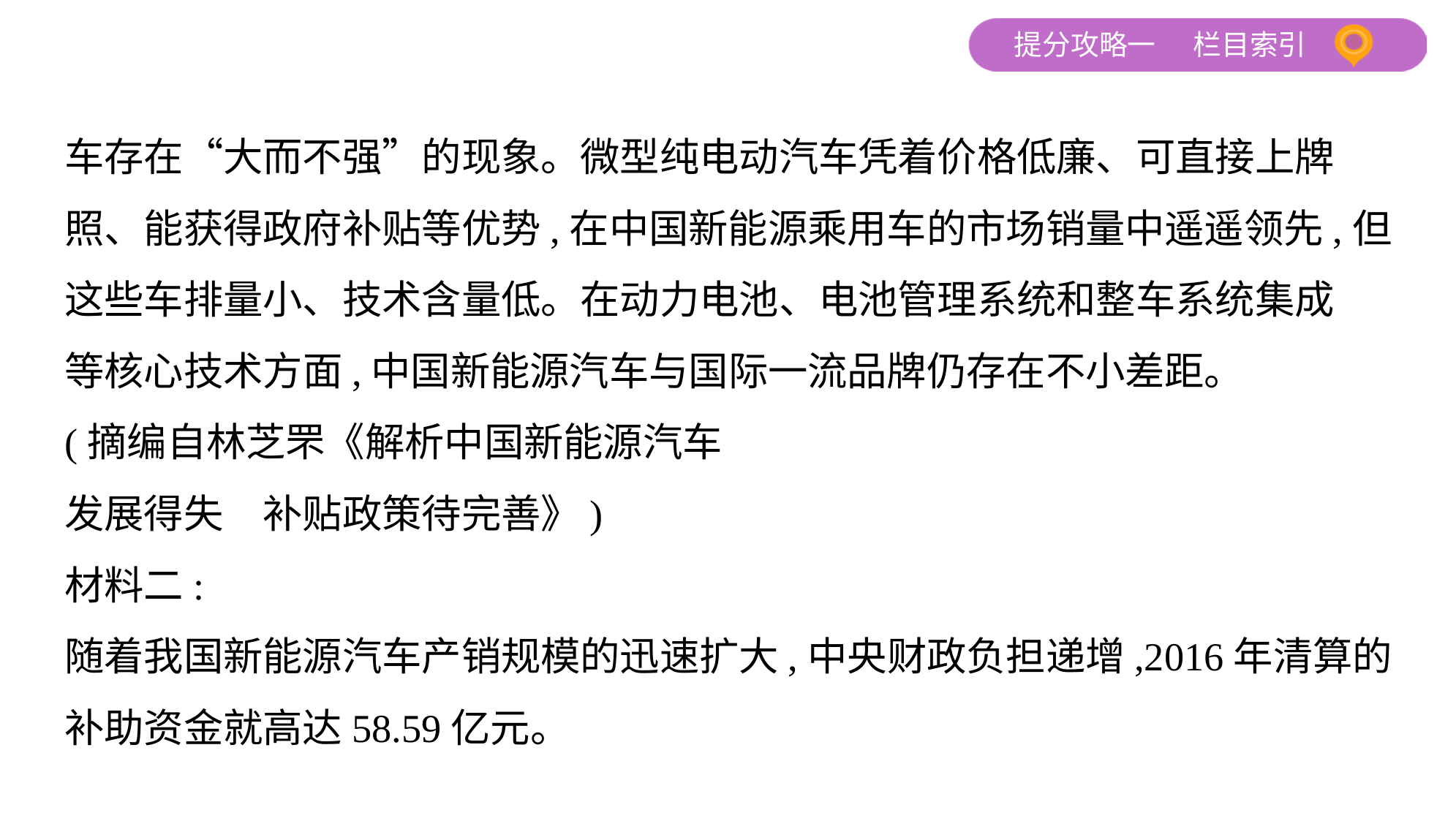

车存在“大而不强”的现象。微型纯电动汽车凭着价格低廉、可直接上牌
照、能获得政府补贴等优势,在中国新能源乘用车的市场销量中遥遥领先,但
这些车排量小、技术含量低。在动力电池、电池管理系统和整车系统集成
等核心技术方面,中国新能源汽车与国际一流品牌仍存在不小差距。
(摘编自林芝罘《解析中国新能源汽车
发展得失　补贴政策待完善》)
材料二:
随着我国新能源汽车产销规模的迅速扩大,中央财政负担递增,2016年清算的
补助资金就高达58.59亿元。